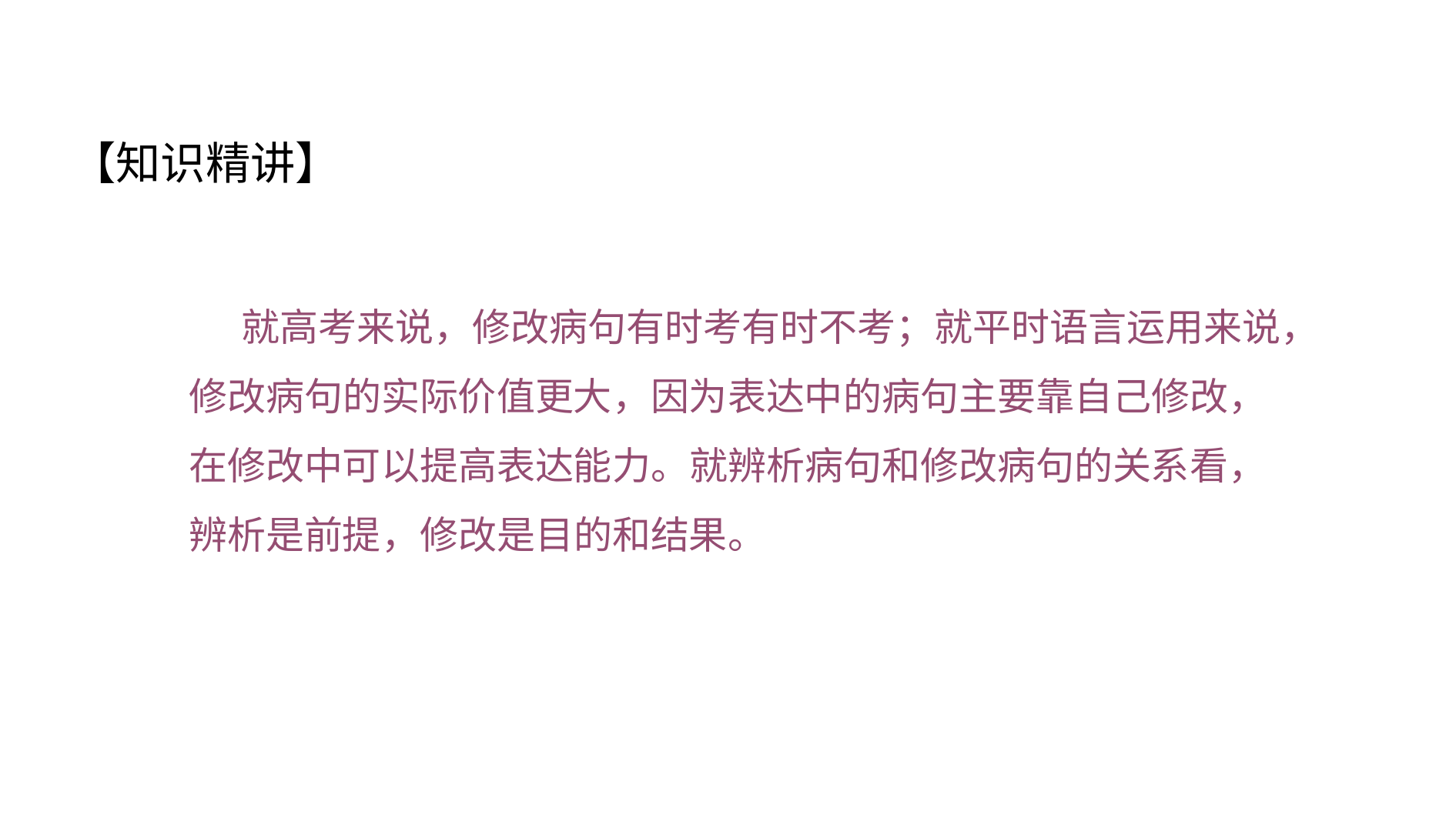

【知识精讲】
     就高考来说，修改病句有时考有时不考；就平时语言运用来说，修改病句的实际价值更大，因为表达中的病句主要靠自己修改，在修改中可以提高表达能力。就辨析病句和修改病句的关系看，辨析是前提，修改是目的和结果。